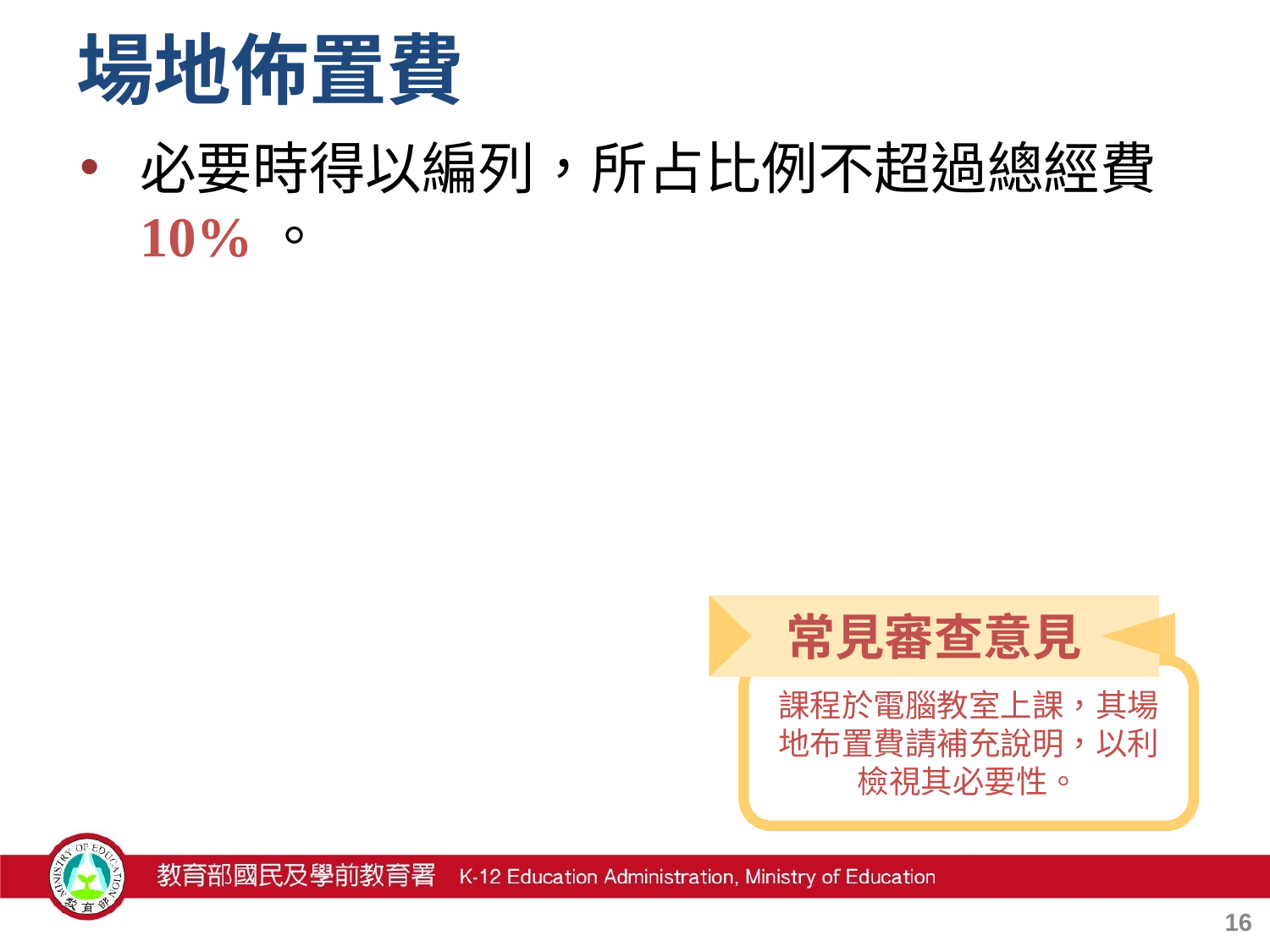

# 場地佈置費
必要時得以編列，所占比例不超過總經費 10%。
常見審查意見

課程於電腦教室上課，其場地布置費請補充說明，以利檢視其必要性。
16